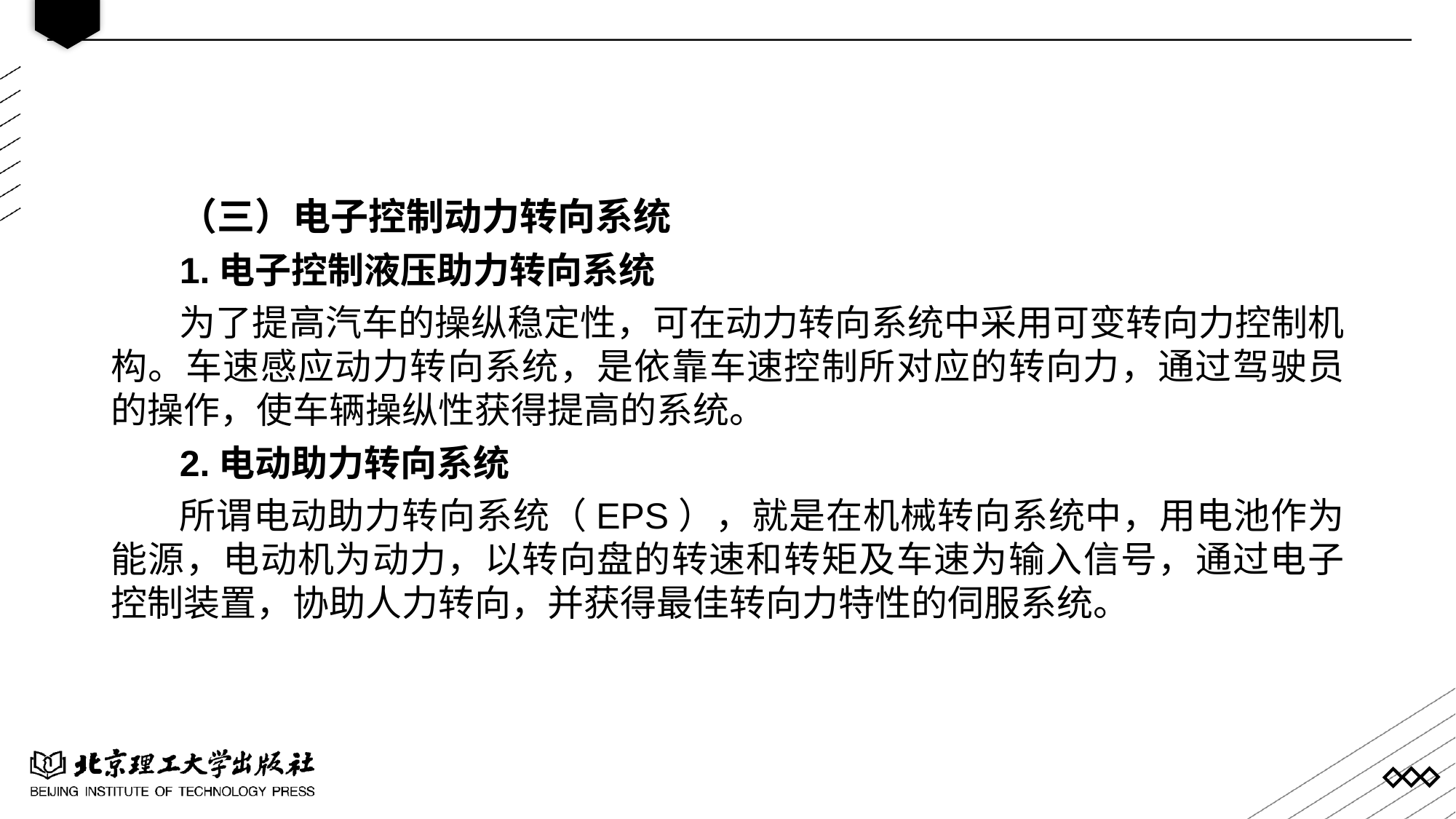

（三）电子控制动力转向系统
1.电子控制液压助力转向系统
为了提高汽车的操纵稳定性，可在动力转向系统中采用可变转向力控制机构。车速感应动力转向系统，是依靠车速控制所对应的转向力，通过驾驶员的操作，使车辆操纵性获得提高的系统。
2.电动助力转向系统
所谓电动助力转向系统（EPS），就是在机械转向系统中，用电池作为能源，电动机为动力，以转向盘的转速和转矩及车速为输入信号，通过电子控制装置，协助人力转向，并获得最佳转向力特性的伺服系统。